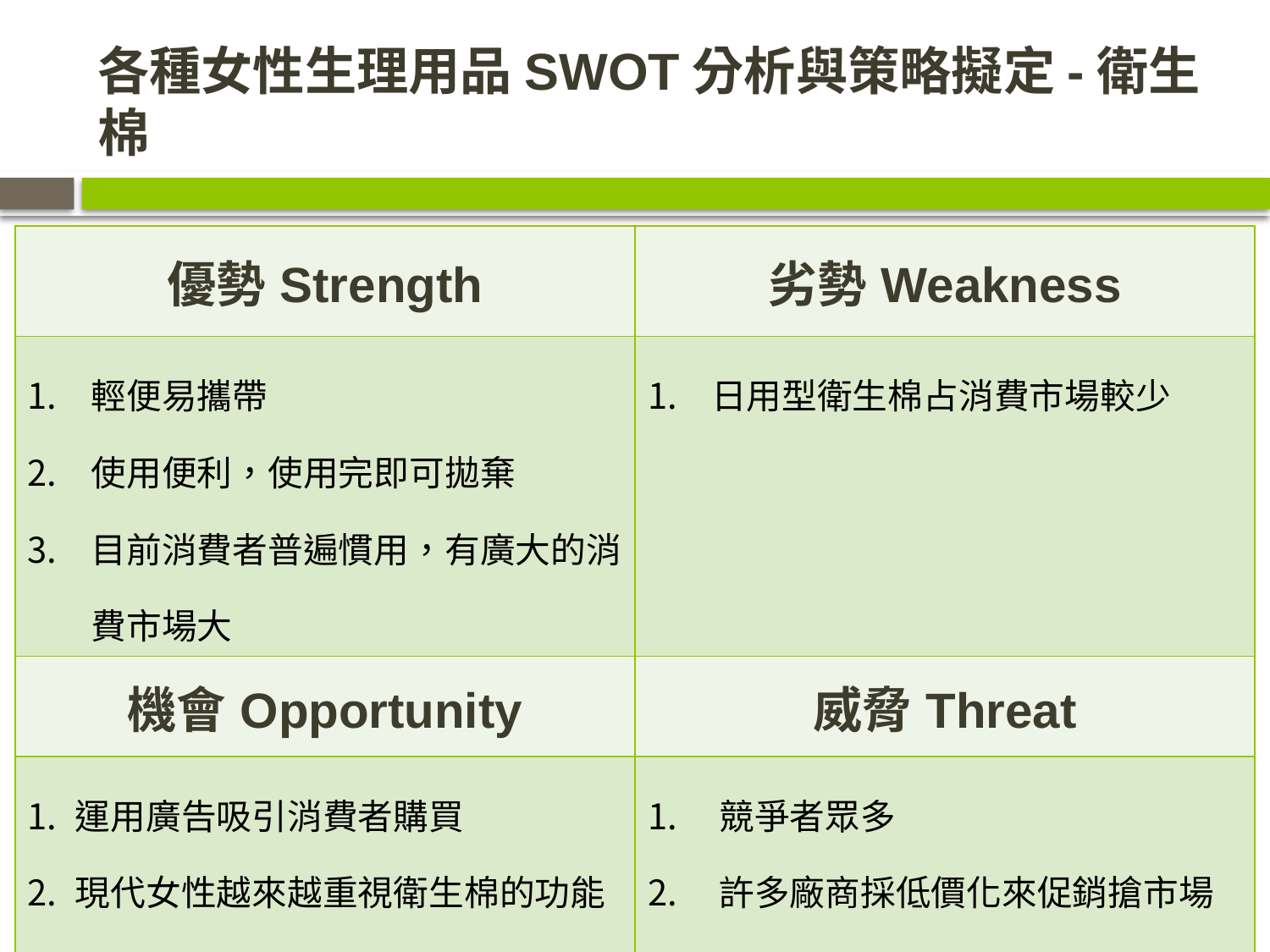

# 各種女性生理用品SWOT分析與策略擬定-衛生棉
| 優勢Strength | 劣勢Weakness |
| --- | --- |
| 輕便易攜帶 使用便利，使用完即可拋棄 目前消費者普遍慣用，有廣大的消費市場大 | 日用型衛生棉占消費市場較少 |
| 機會Opportunity | 威脅Threat |
| 運用廣告吸引消費者購買 現代女性越來越重視衛生棉的功能品質 | 競爭者眾多 許多廠商採低價化來促銷搶市場 |